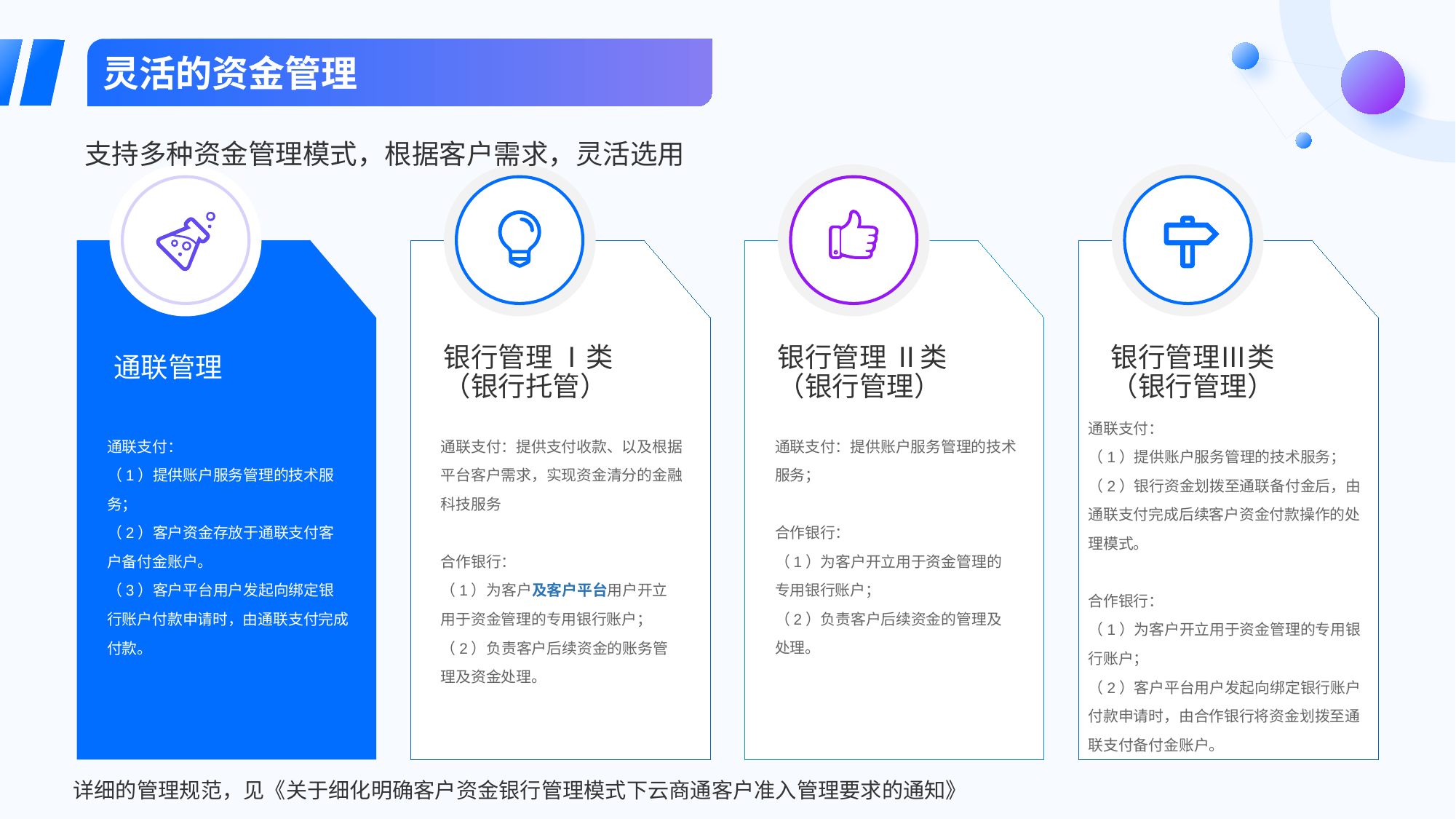

灵活的资金管理

支持多种资金管理模式，根据客户需求，灵活选用

银行管理 Ⅰ类
（银行托管）
银行管理 Ⅱ类
（银行管理）
银行管理Ⅲ类
（银行管理）
通联管理
通联支付：
（1）提供账户服务管理的技术服务；
（2）银行资金划拨至通联备付金后，由通联支付完成后续客户资金付款操作的处理模式。

合作银行：
（1）为客户开立用于资金管理的专用银行账户；
（2）客户平台用户发起向绑定银行账户付款申请时，由合作银行将资金划拨至通联支付备付金账户。
通联支付：
（1）提供账户服务管理的技术服务；
（2）客户资金存放于通联支付客户备付金账户。
（3）客户平台用户发起向绑定银行账户付款申请时，由通联支付完成付款。
通联支付：提供支付收款、以及根据平台客户需求，实现资金清分的金融科技服务

合作银行：
（1）为客户及客户平台用户开立用于资金管理的专用银行账户；
（2）负责客户后续资金的账务管理及资金处理。
通联支付：提供账户服务管理的技术服务；

合作银行：
（1）为客户开立用于资金管理的专用银行账户；
（2）负责客户后续资金的管理及处理。
详细的管理规范，见《关于细化明确客户资金银行管理模式下云商通客户准入管理要求的通知》